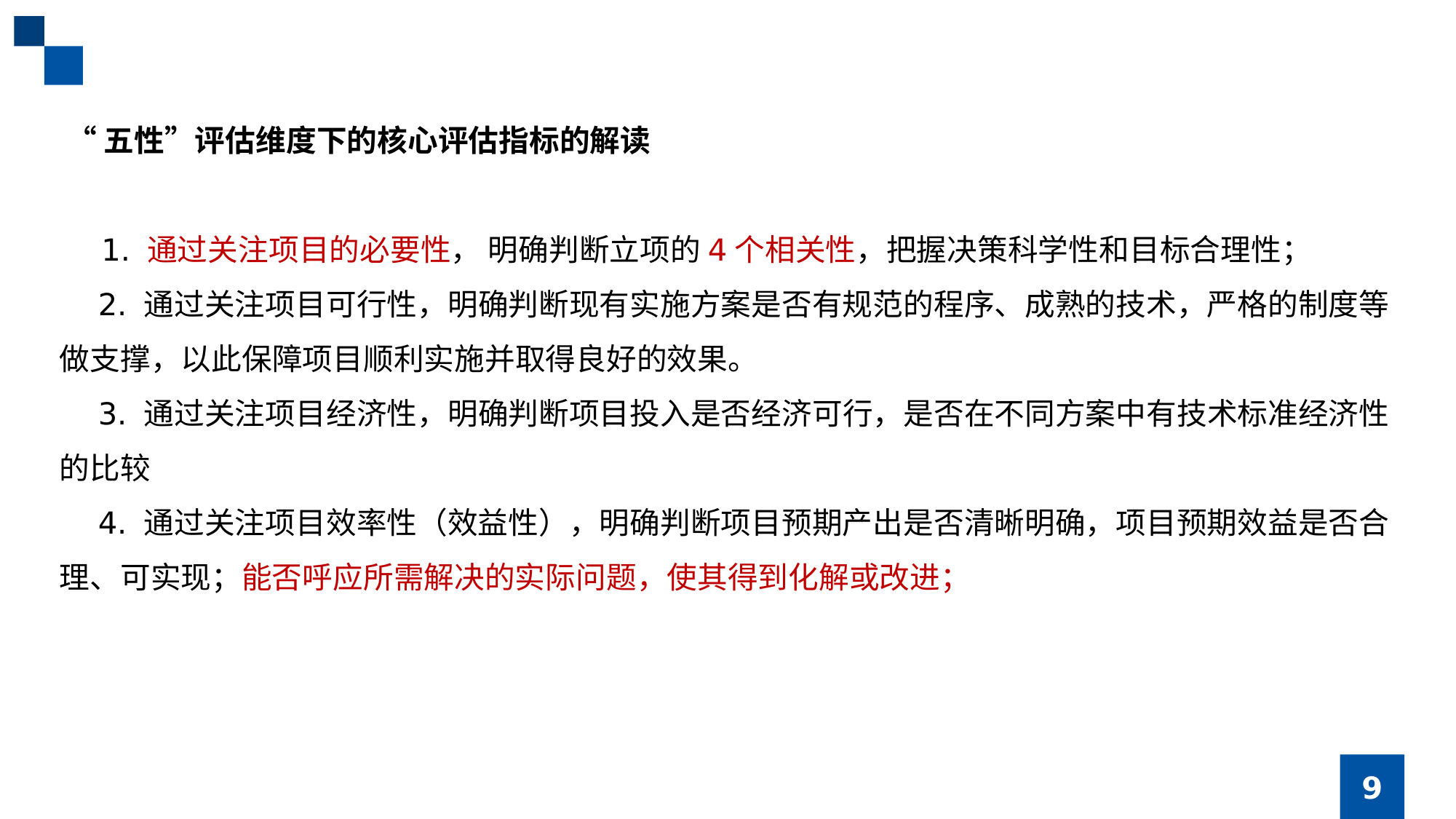

“五性”评估维度下的核心评估指标的解读

     1. 通过关注项目的必要性， 明确判断立项的4个相关性，把握决策科学性和目标合理性；
    2. 通过关注项目可行性，明确判断现有实施方案是否有规范的程序、成熟的技术，严格的制度等做支撑，以此保障项目顺利实施并取得良好的效果。
    3. 通过关注项目经济性，明确判断项目投入是否经济可行，是否在不同方案中有技术标准经济性的比较
    4. 通过关注项目效率性（效益性），明确判断项目预期产出是否清晰明确，项目预期效益是否合理、可实现；能否呼应所需解决的实际问题，使其得到化解或改进；

9